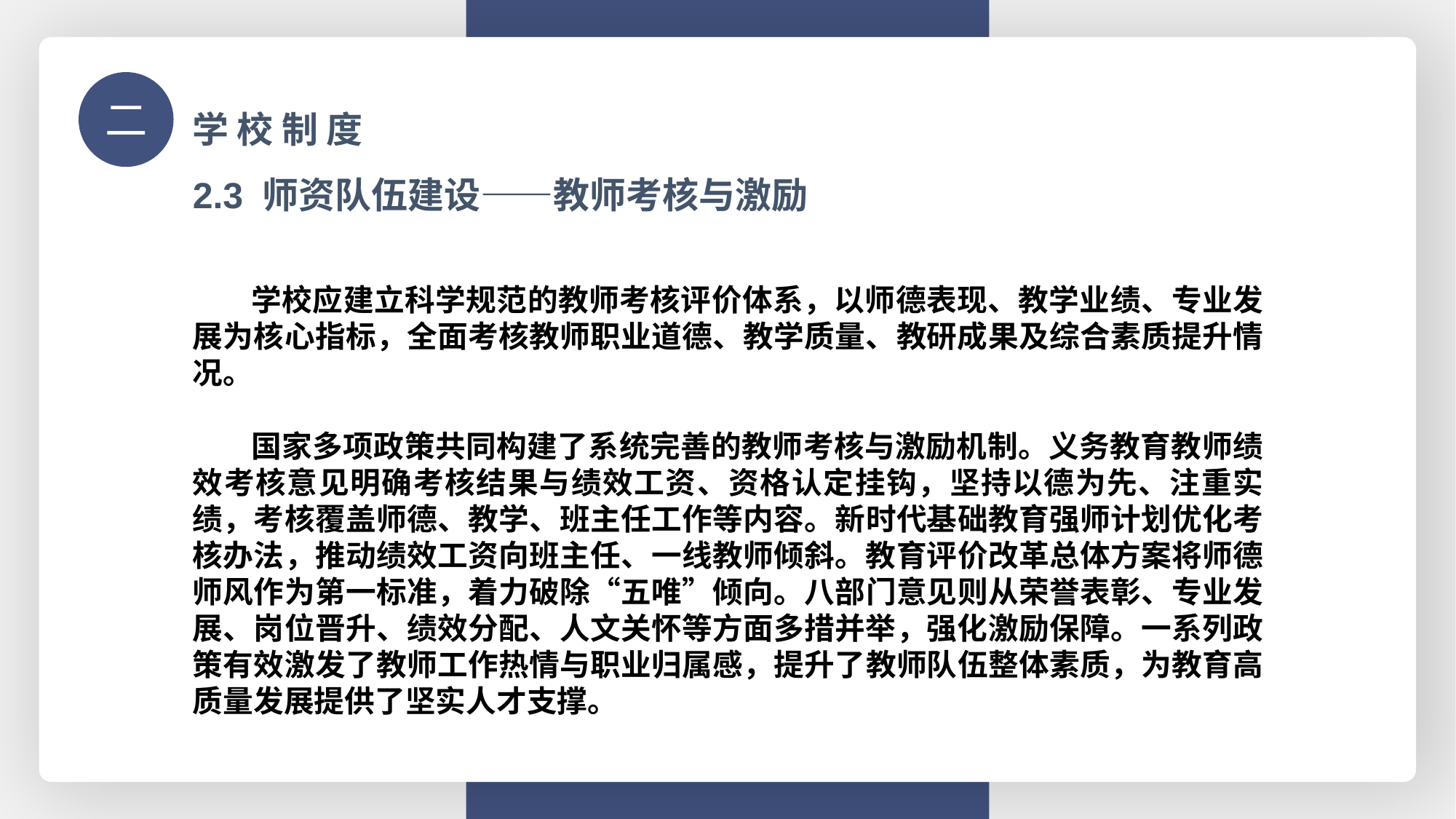

学 校 制 度
二
2.3 师资队伍建设——教师考核与激励
        学校应建立科学规范的教师考核评价体系，以师德表现、教学业绩、专业发展为核心指标，全面考核教师职业道德、教学质量、教研成果及综合素质提升情况。

       国家多项政策共同构建了系统完善的教师考核与激励机制。义务教育教师绩效考核意见明确考核结果与绩效工资、资格认定挂钩，坚持以德为先、注重实绩，考核覆盖师德、教学、班主任工作等内容。新时代基础教育强师计划优化考核办法，推动绩效工资向班主任、一线教师倾斜。教育评价改革总体方案将师德师风作为第一标准，着力破除“五唯”倾向。八部门意见则从荣誉表彰、专业发展、岗位晋升、绩效分配、人文关怀等方面多措并举，强化激励保障。一系列政策有效激发了教师工作热情与职业归属感，提升了教师队伍整体素质，为教育高质量发展提供了坚实人才支撑。